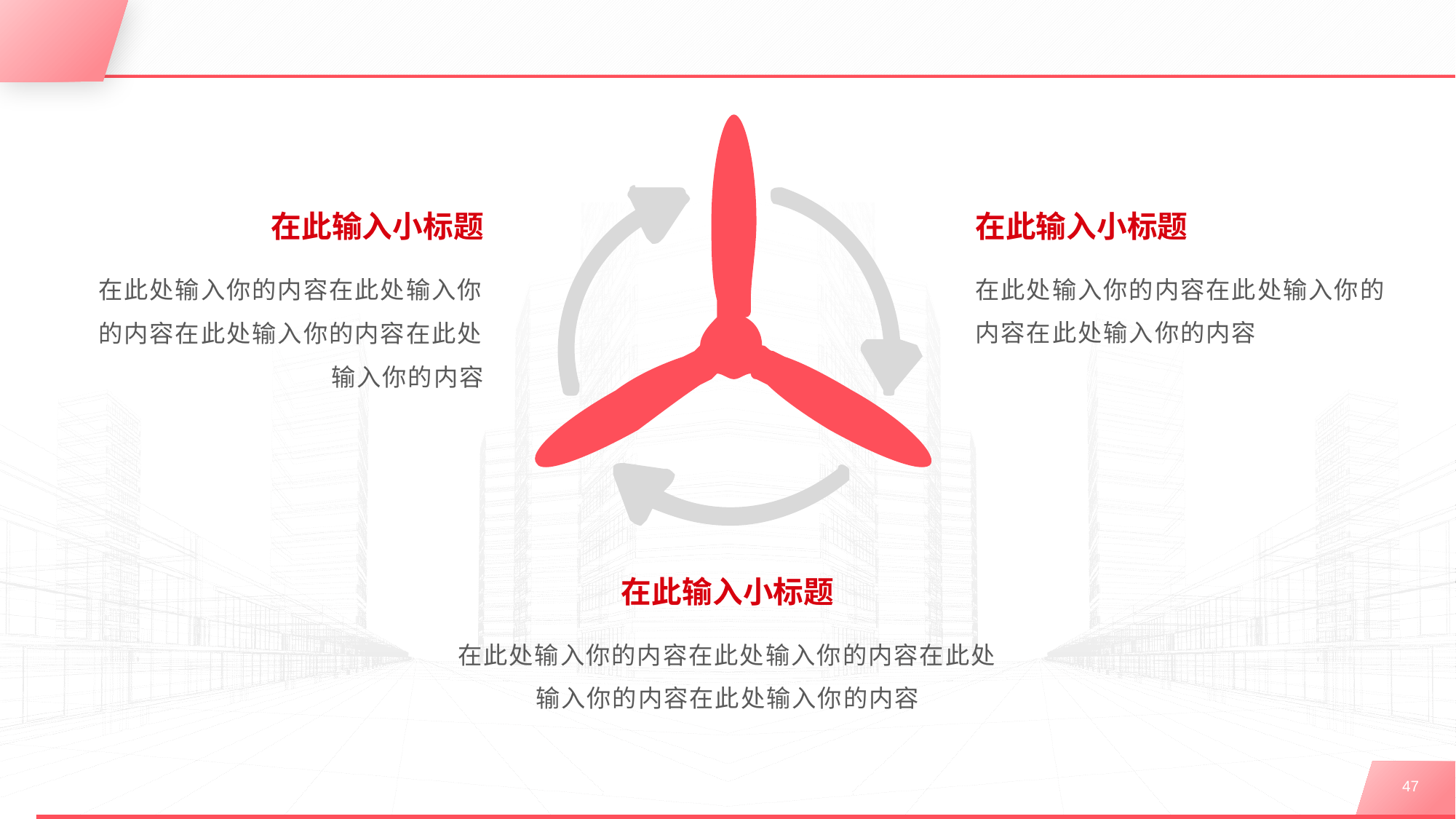

#

在此输入小标题
在此处输入你的内容在此处输入你的内容在此处输入你的内容在此处输入你的内容
在此输入小标题
在此处输入你的内容在此处输入你的内容在此处输入你的内容
在此输入小标题
在此处输入你的内容在此处输入你的内容在此处输入你的内容在此处输入你的内容
47